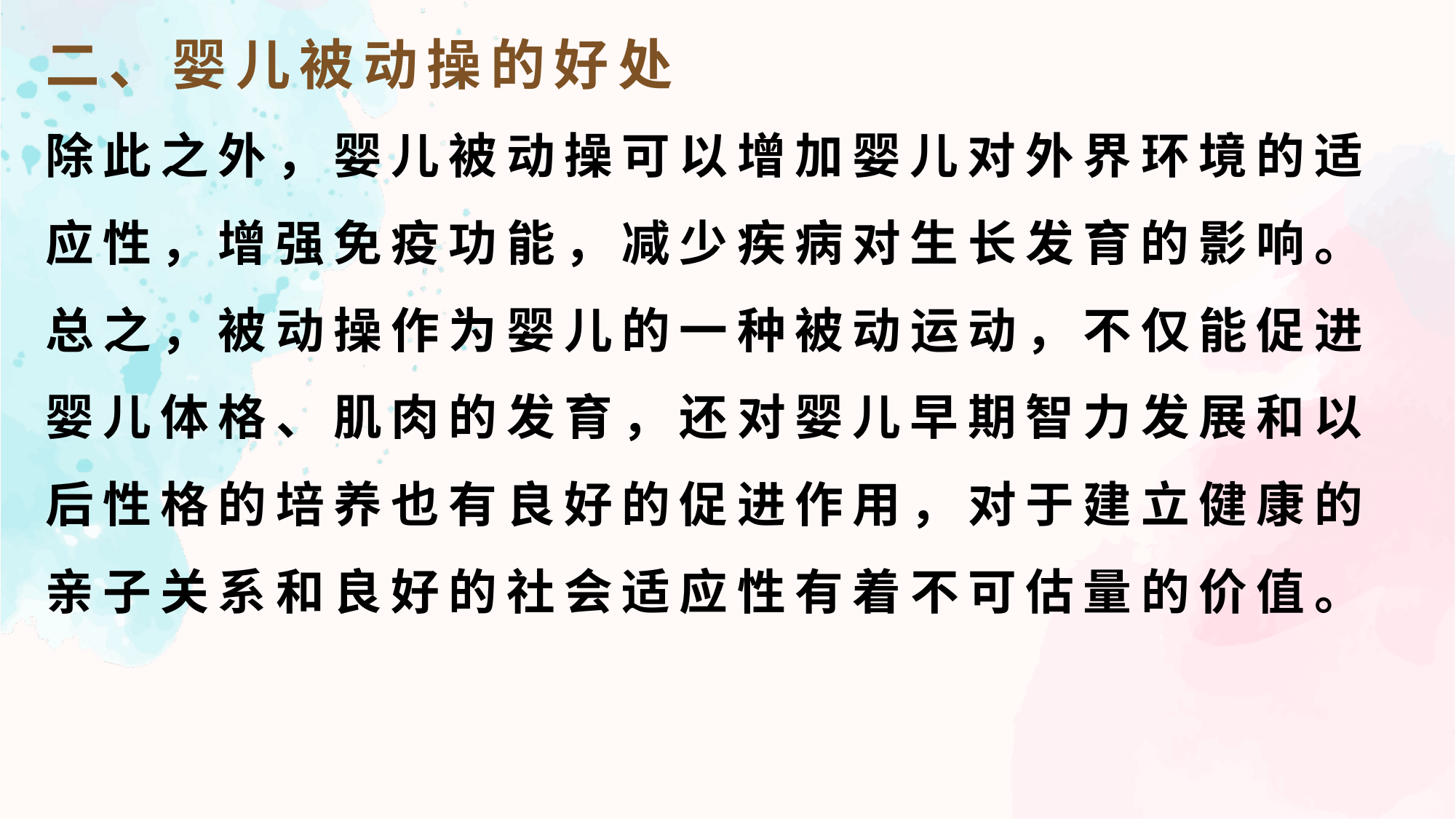

二、婴儿被动操的好处
除此之外，婴儿被动操可以增加婴儿对外界环境的适应性，增强免疫功能，减少疾病对生长发育的影响。
总之，被动操作为婴儿的一种被动运动，不仅能促进婴儿体格、肌肉的发育，还对婴儿早期智力发展和以后性格的培养也有良好的促进作用，对于建立健康的亲子关系和良好的社会适应性有着不可估量的价值。